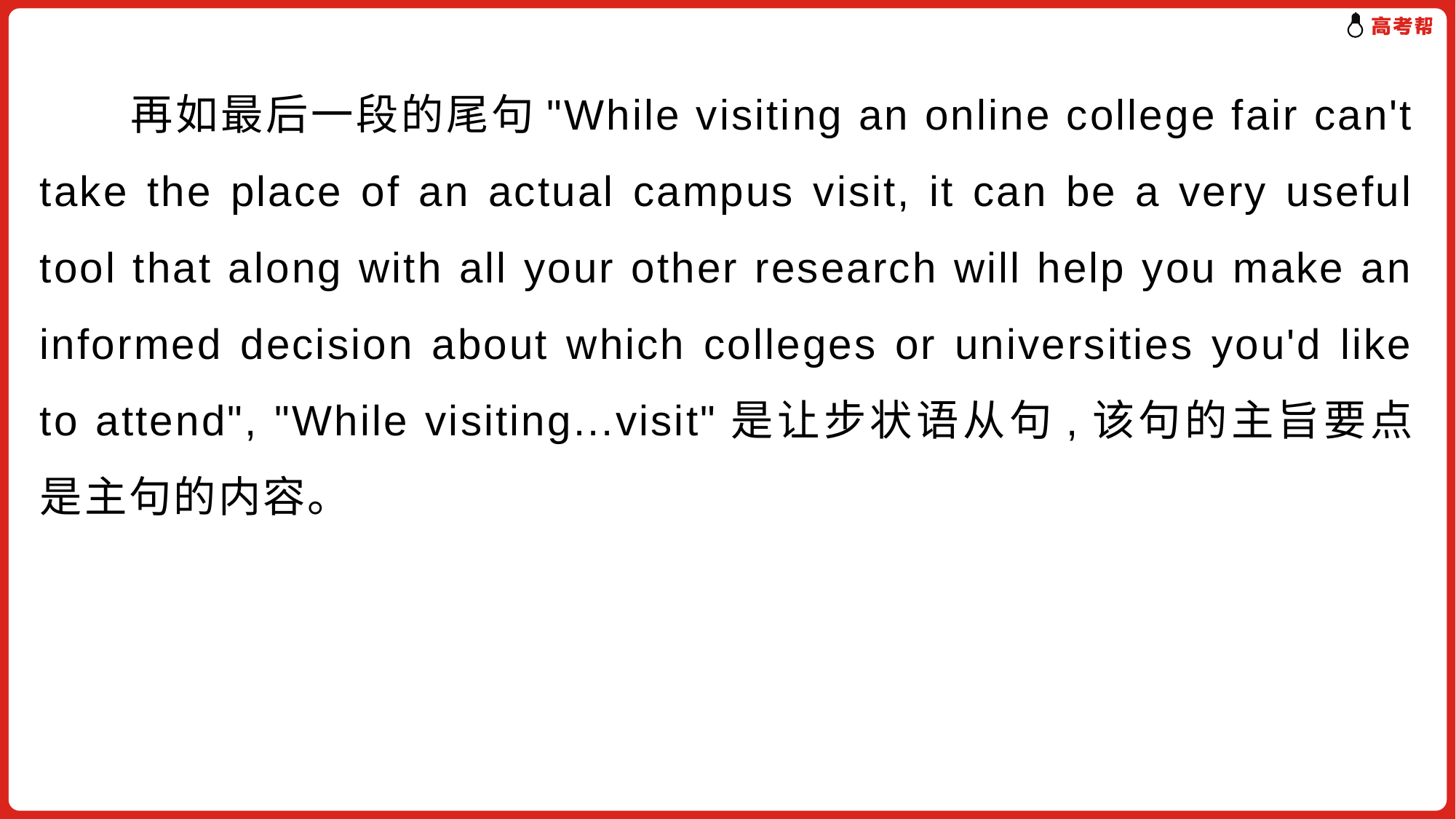

再如最后一段的尾句"While visiting an online college fair can't take the place of an actual campus visit, it can be a very useful tool that along with all your other research will help you make an informed decision about which colleges or universities you'd like to attend", "While visiting...visit"是让步状语从句,该句的主旨要点是主句的内容。